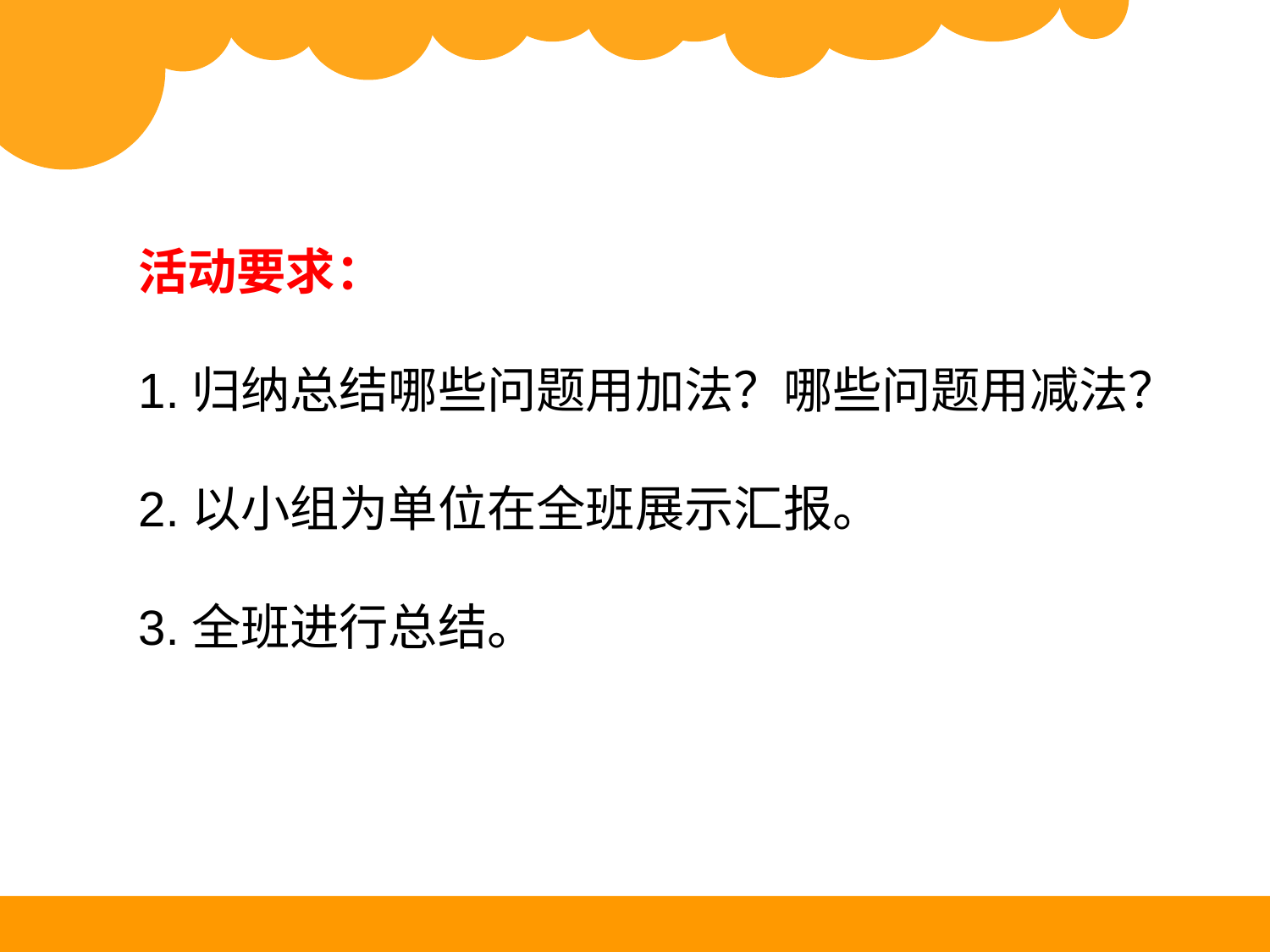

活动要求：

1.归纳总结哪些问题用加法？哪些问题用减法？

2.以小组为单位在全班展示汇报。

3.全班进行总结。